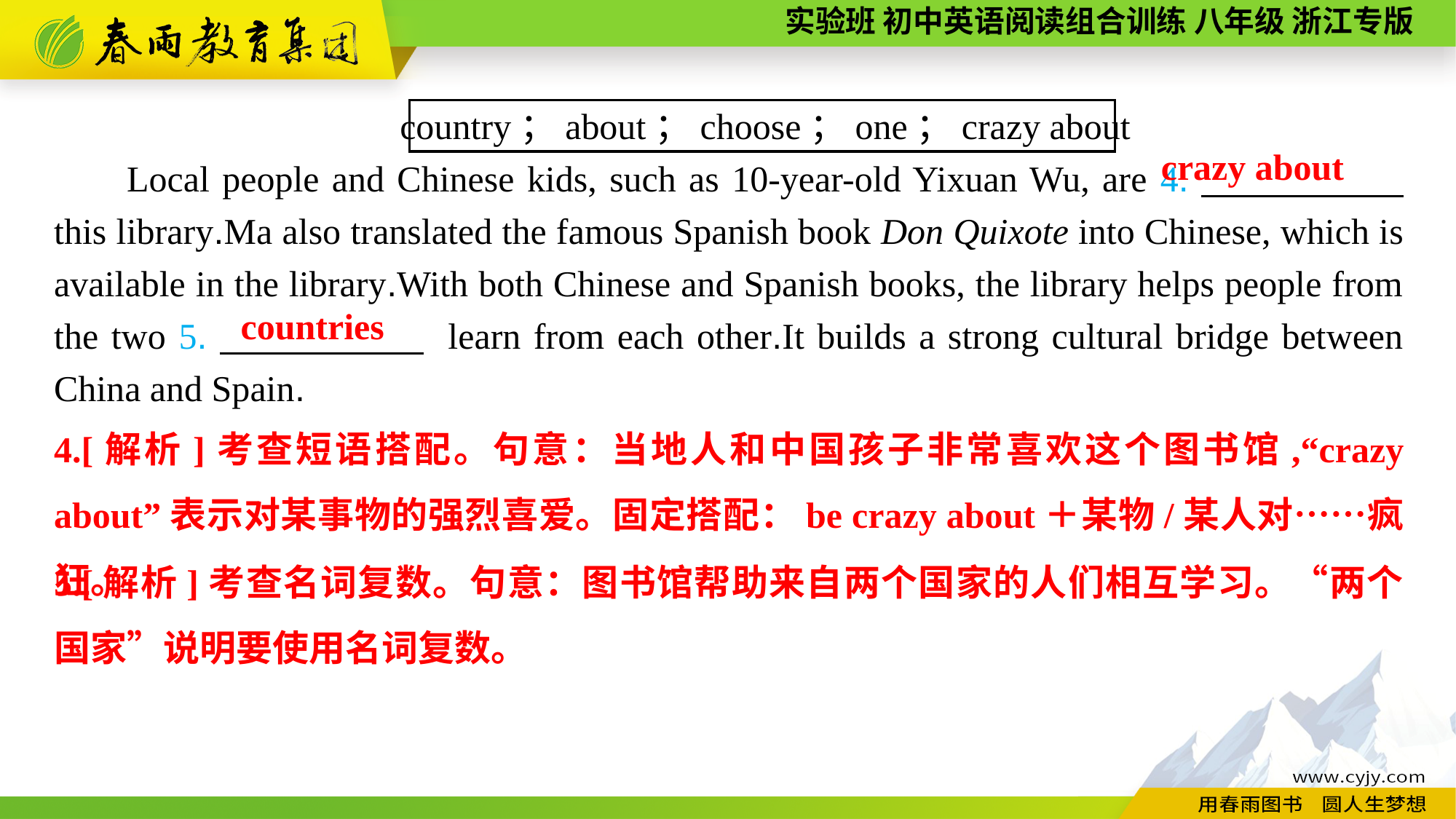

country；about；choose；one；crazy about
Local people and Chinese kids, such as 10-year-old Yixuan Wu, are 4.　　    　　 this library.Ma also translated the famous Spanish book Don Quixote into Chinese, which is available in the library.With both Chinese and Spanish books, the library helps people from the two 5.　　    　　 learn from each other.It builds a strong cultural bridge between China and Spain.

crazy about
countries
4.[解析]考查短语搭配。句意：当地人和中国孩子非常喜欢这个图书馆,“crazy about”表示对某事物的强烈喜爱。固定搭配：be crazy about＋某物/某人对……疯狂。
5.[解析]考查名词复数。句意：图书馆帮助来自两个国家的人们相互学习。“两个国家”说明要使用名词复数。